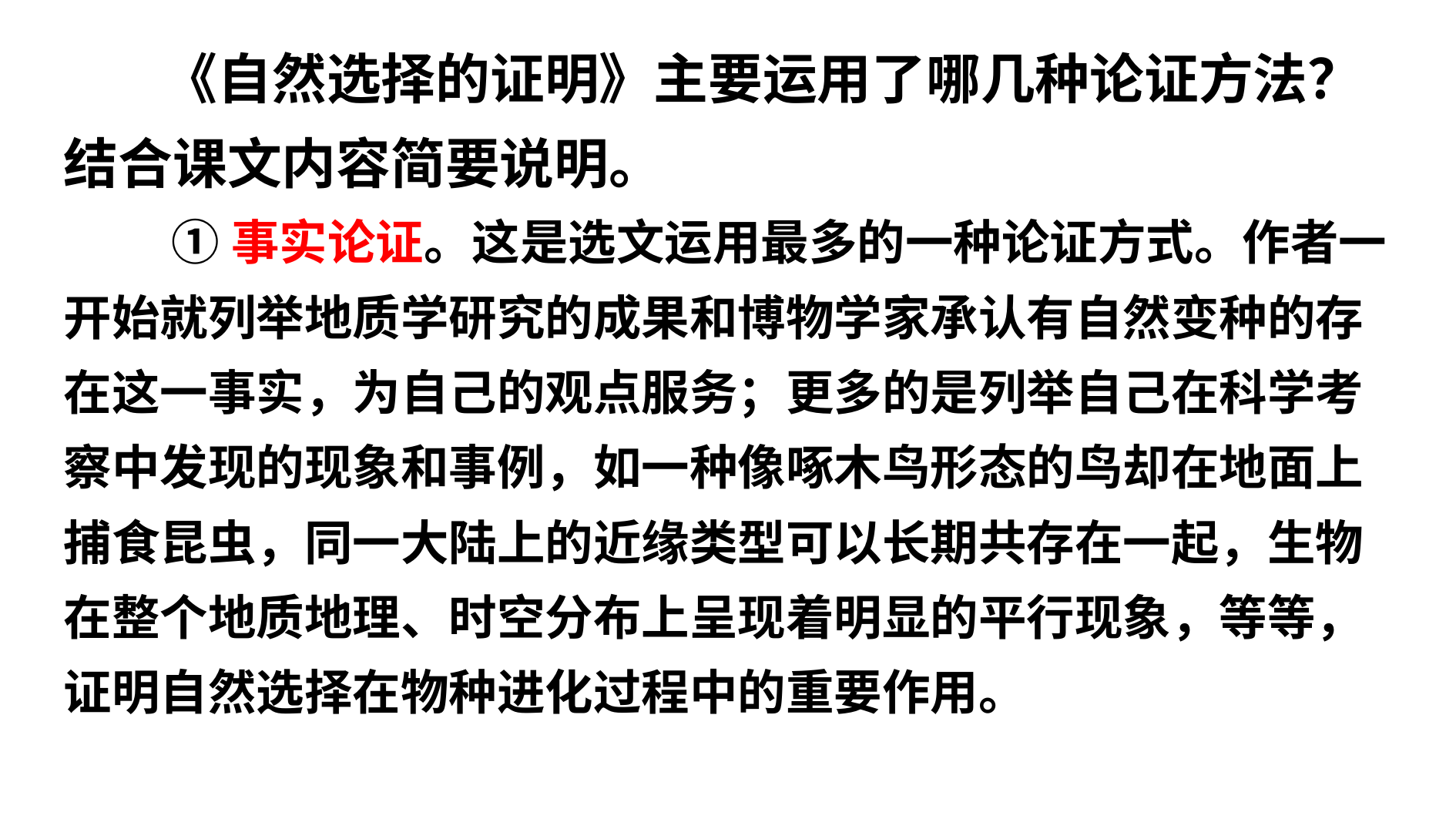

《自然选择的证明》主要运用了哪几种论证方法？结合课文内容简要说明。
          ①事实论证。这是选文运用最多的一种论证方式。作者一开始就列举地质学研究的成果和博物学家承认有自然变种的存在这一事实，为自己的观点服务；更多的是列举自己在科学考察中发现的现象和事例，如一种像啄木鸟形态的鸟却在地面上捕食昆虫，同一大陆上的近缘类型可以长期共存在一起，生物在整个地质地理、时空分布上呈现着明显的平行现象，等等，证明自然选择在物种进化过程中的重要作用。